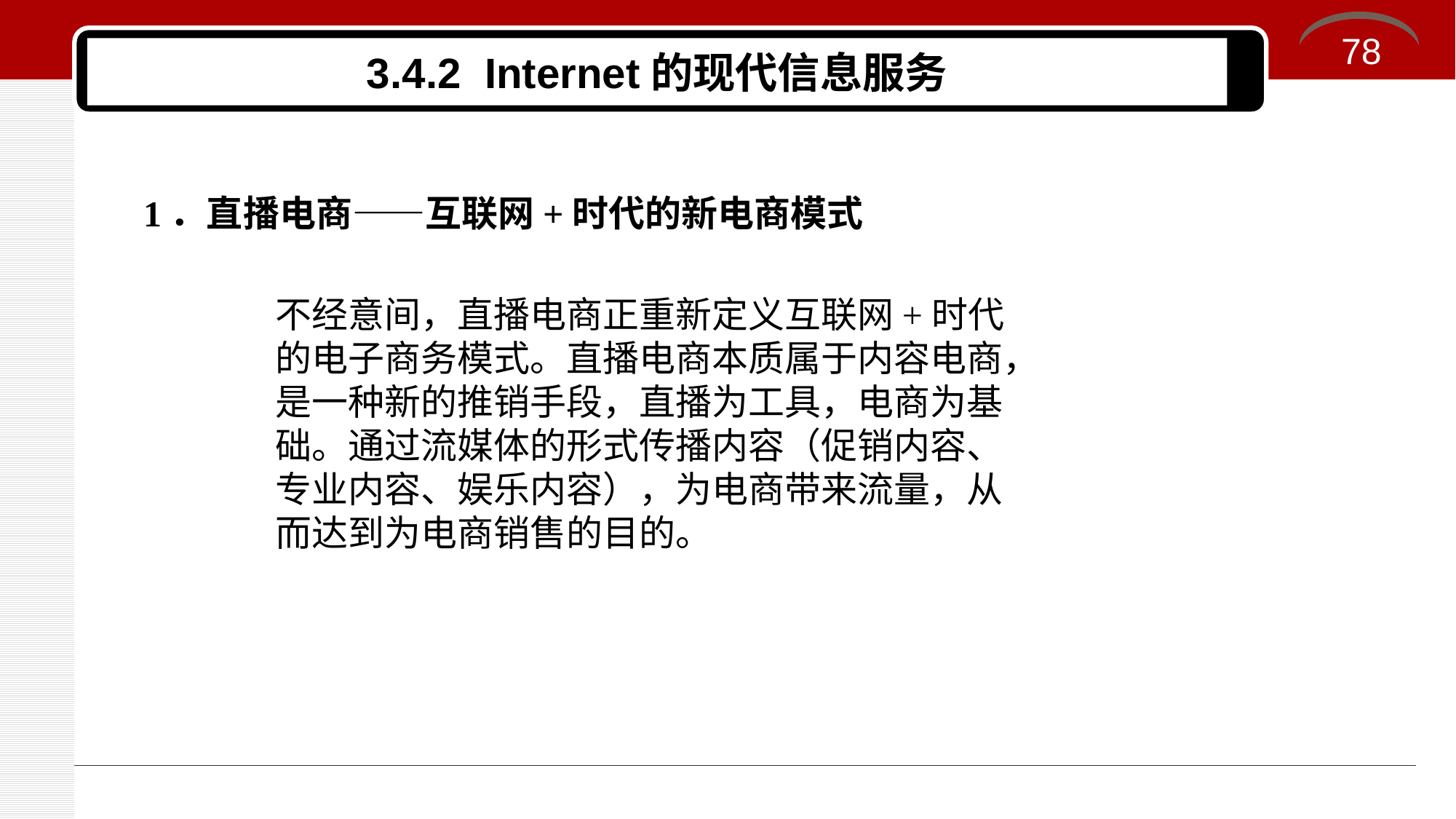

78
# 3.4.2  Internet的现代信息服务
1．直播电商——互联网+时代的新电商模式
不经意间，直播电商正重新定义互联网+时代的电子商务模式。直播电商本质属于内容电商，是一种新的推销手段，直播为工具，电商为基础。通过流媒体的形式传播内容（促销内容、专业内容、娱乐内容），为电商带来流量，从而达到为电商销售的目的。